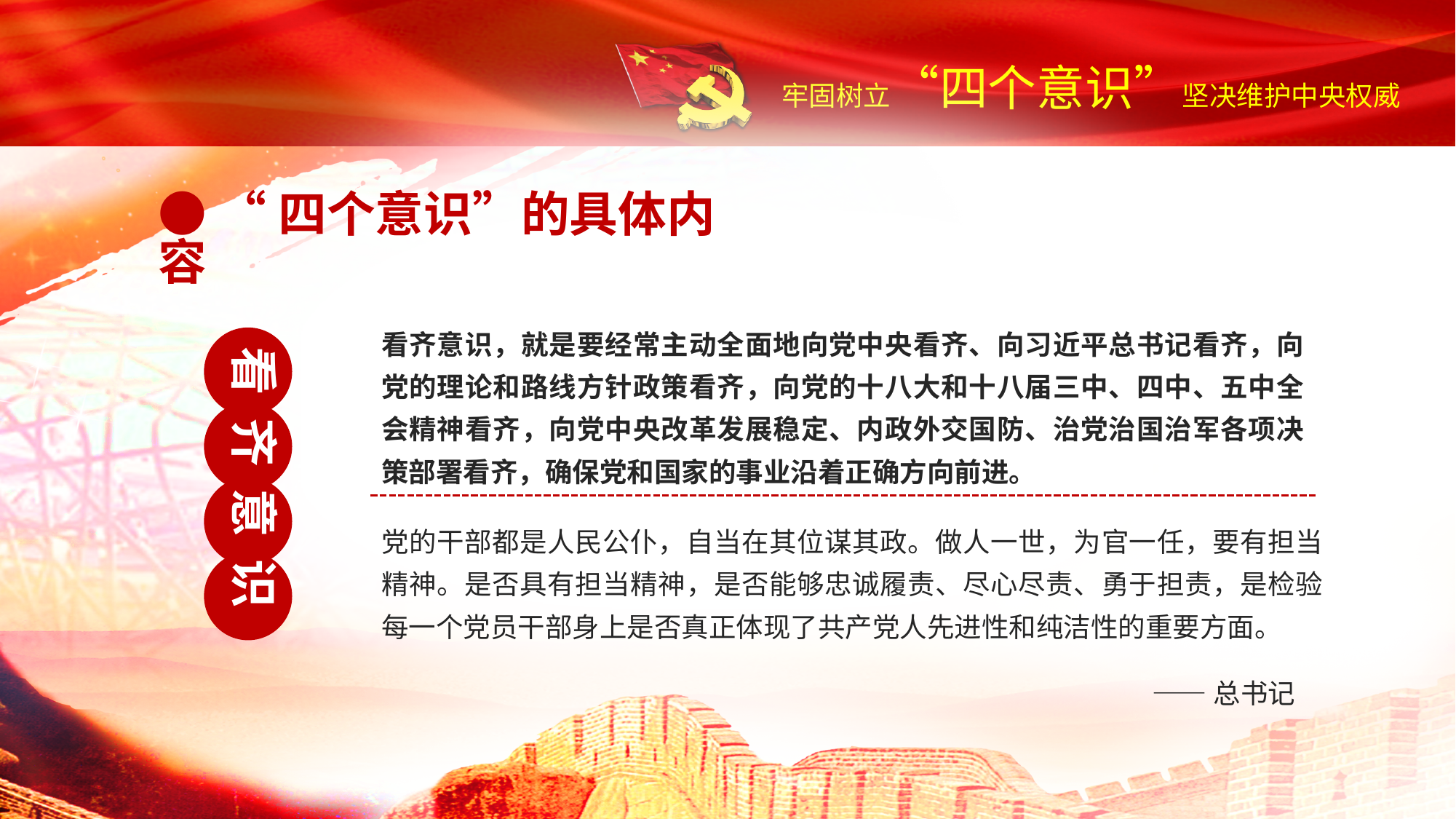

● “四个意识”的具体内容
看齐意识，就是要经常主动全面地向党中央看齐、向习近平总书记看齐，向党的理论和路线方针政策看齐，向党的十八大和十八届三中、四中、五中全会精神看齐，向党中央改革发展稳定、内政外交国防、治党治国治军各项决策部署看齐，确保党和国家的事业沿着正确方向前进。

看  齐  意  识

党的干部都是人民公仆，自当在其位谋其政。做人一世，为官一任，要有担当精神。是否具有担当精神，是否能够忠诚履责、尽心尽责、勇于担责，是检验每一个党员干部身上是否真正体现了共产党人先进性和纯洁性的重要方面。
——总书记